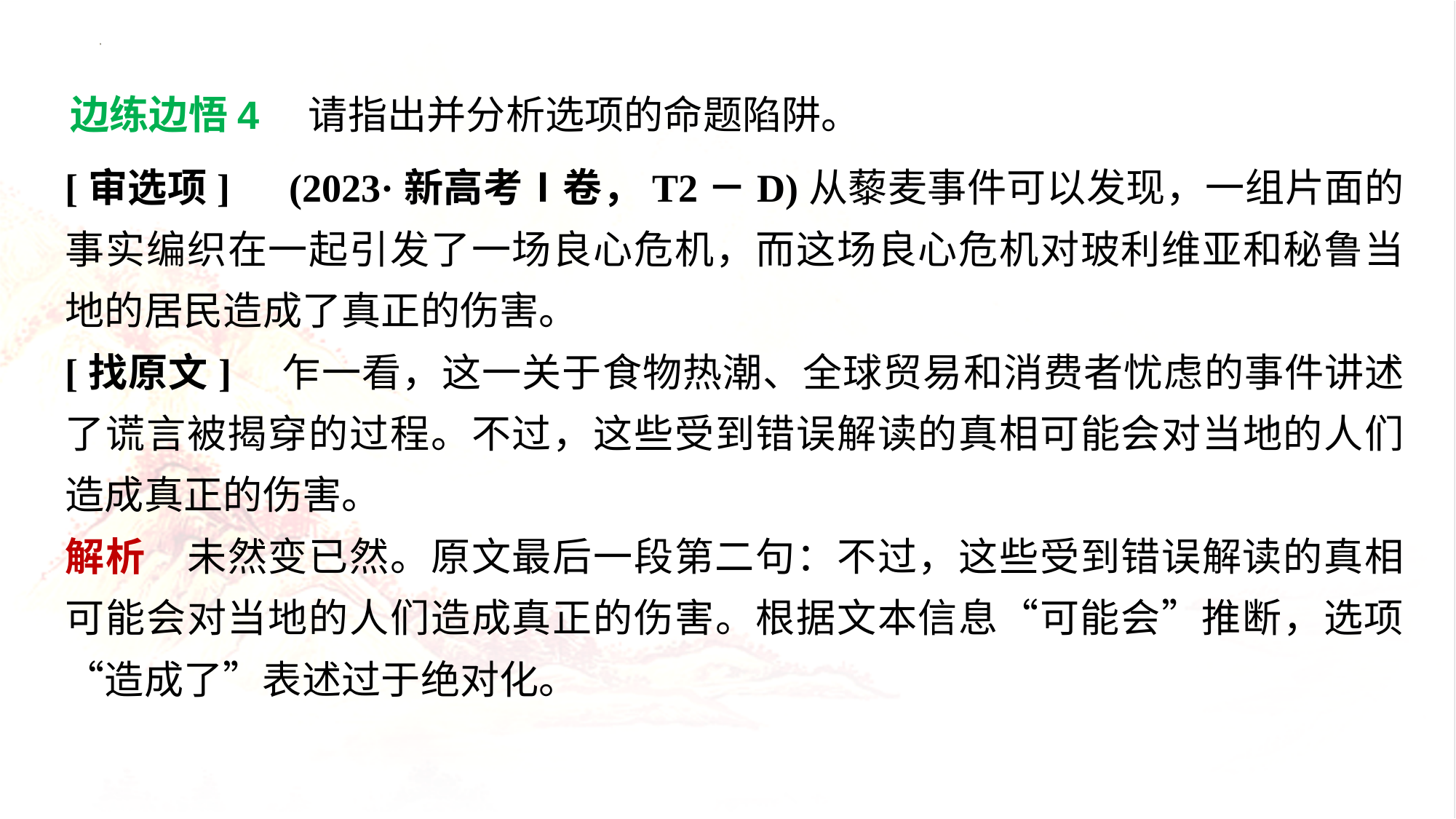

边练边悟4　请指出并分析选项的命题陷阱。
[审选项]　(2023·新高考Ⅰ卷，T2－D)从藜麦事件可以发现，一组片面的事实编织在一起引发了一场良心危机，而这场良心危机对玻利维亚和秘鲁当地的居民造成了真正的伤害。
[找原文]　乍一看，这一关于食物热潮、全球贸易和消费者忧虑的事件讲述了谎言被揭穿的过程。不过，这些受到错误解读的真相可能会对当地的人们造成真正的伤害。
解析　未然变已然。原文最后一段第二句：不过，这些受到错误解读的真相可能会对当地的人们造成真正的伤害。根据文本信息“可能会”推断，选项 “造成了”表述过于绝对化。